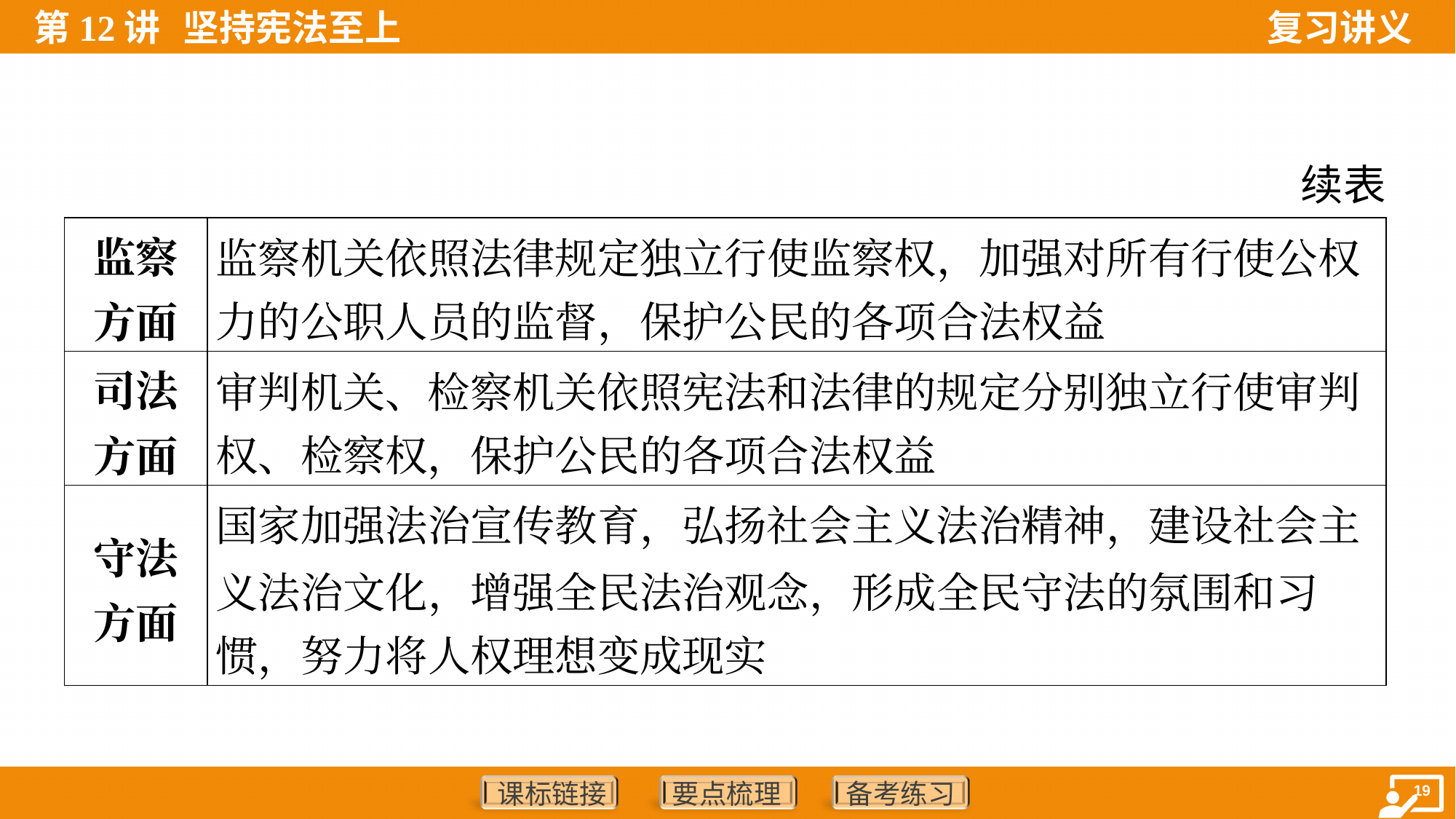

续表
| 监察 方面 | 监察机关依照法律规定独立行使监察权，加强对所有行使公权 力的公职人员的监督，保护公民的各项合法权益 |
| --- | --- |
| 司法 方面 | 审判机关、检察机关依照宪法和法律的规定分别独立行使审判 权、检察权，保护公民的各项合法权益 |
| 守法 方面 | 国家加强法治宣传教育，弘扬社会主义法治精神，建设社会主 义法治文化，增强全民法治观念，形成全民守法的氛围和习 惯，努力将人权理想变成现实 |